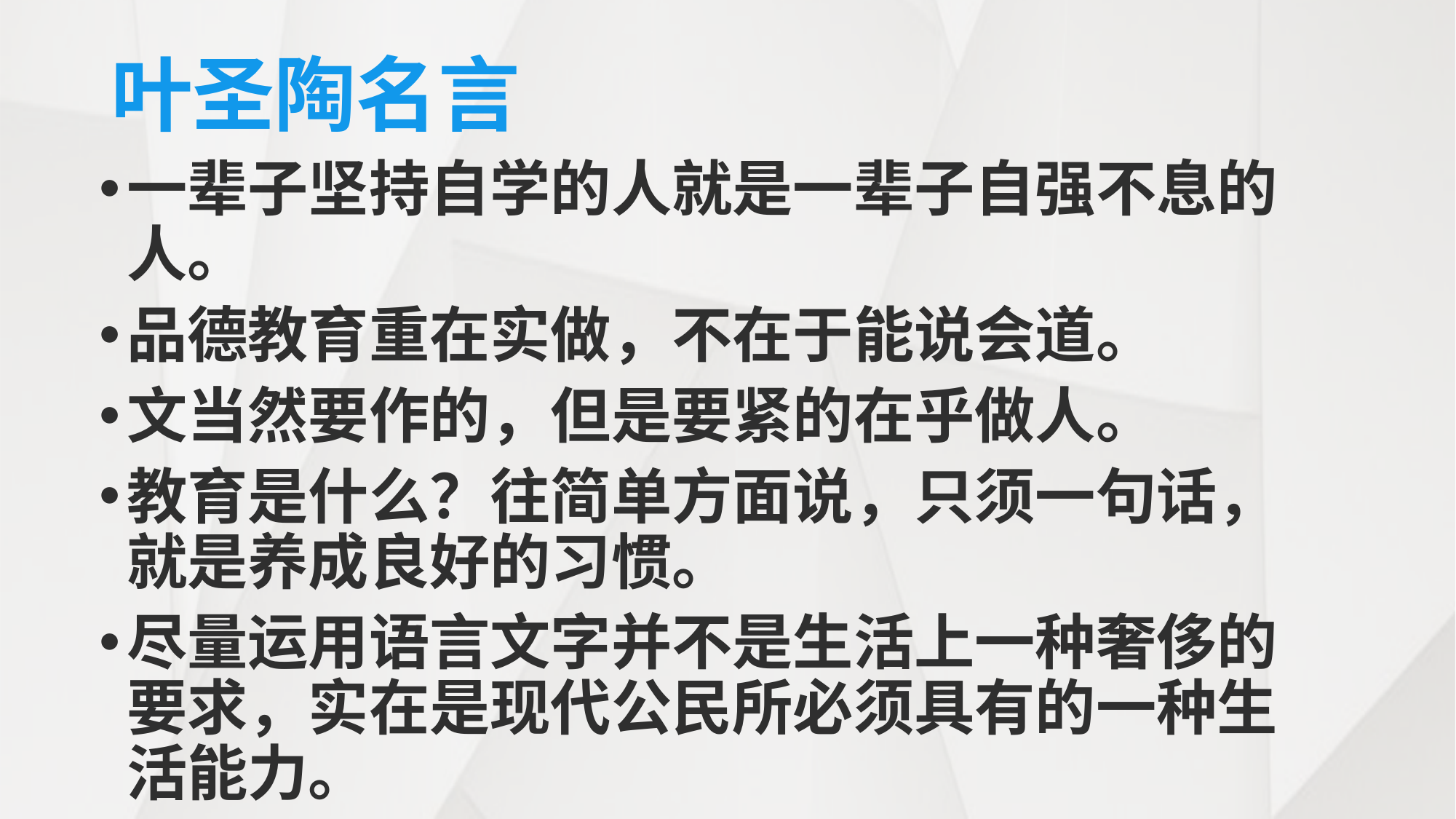

# 叶圣陶名言
一辈子坚持自学的人就是一辈子自强不息的人。
品德教育重在实做，不在于能说会道。
文当然要作的，但是要紧的在乎做人。
教育是什么？往简单方面说，只须一句话，就是养成良好的习惯。
尽量运用语言文字并不是生活上一种奢侈的要求，实在是现代公民所必须具有的一种生活能力。